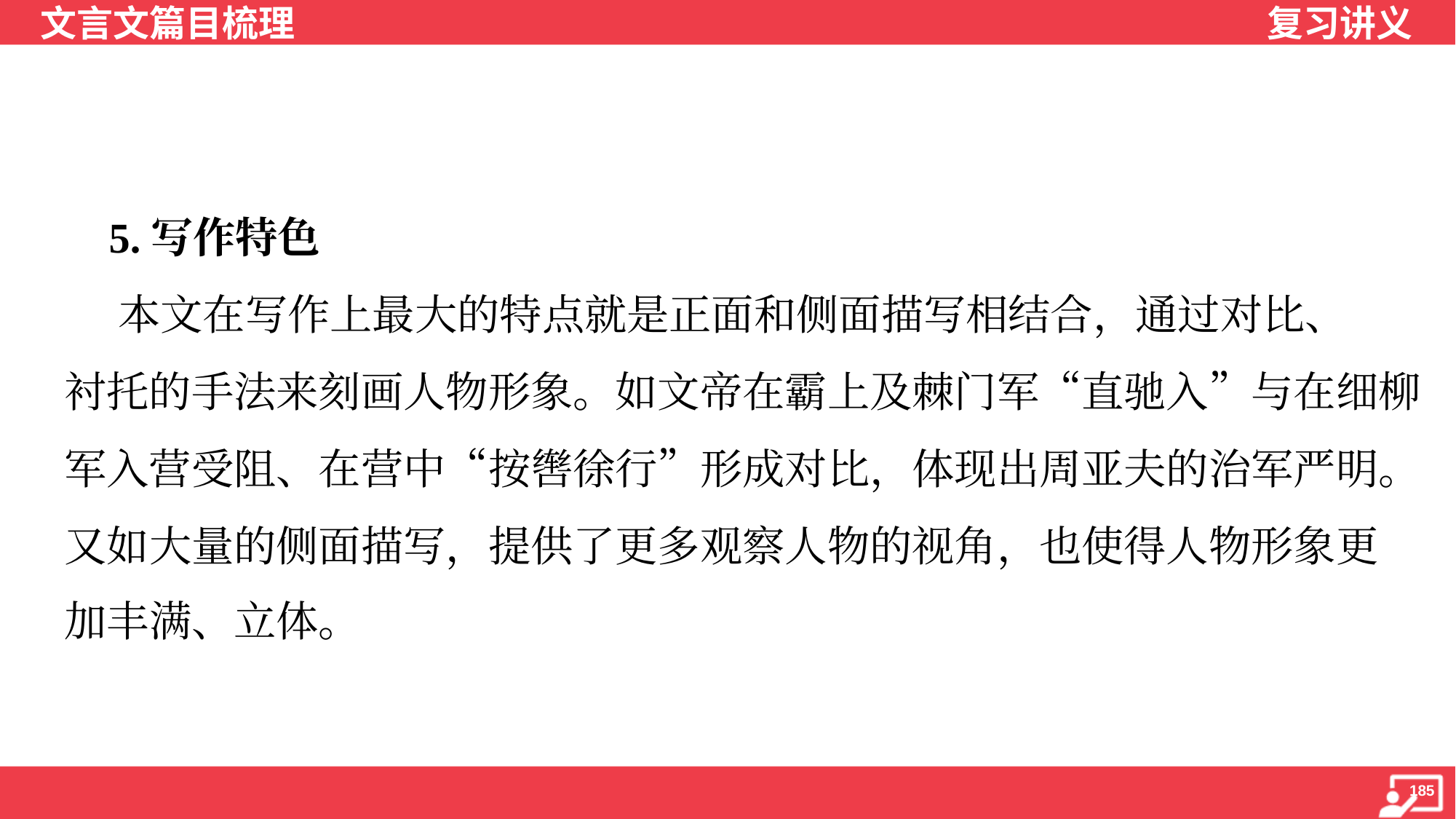

5.写作特色
    本文在写作上最大的特点就是正面和侧面描写相结合，通过对比、
衬托的手法来刻画人物形象。如文帝在霸上及棘门军“直驰入”与在细柳
军入营受阻、在营中“按辔徐行”形成对比，体现出周亚夫的治军严明。
又如大量的侧面描写，提供了更多观察人物的视角，也使得人物形象更
加丰满、立体。